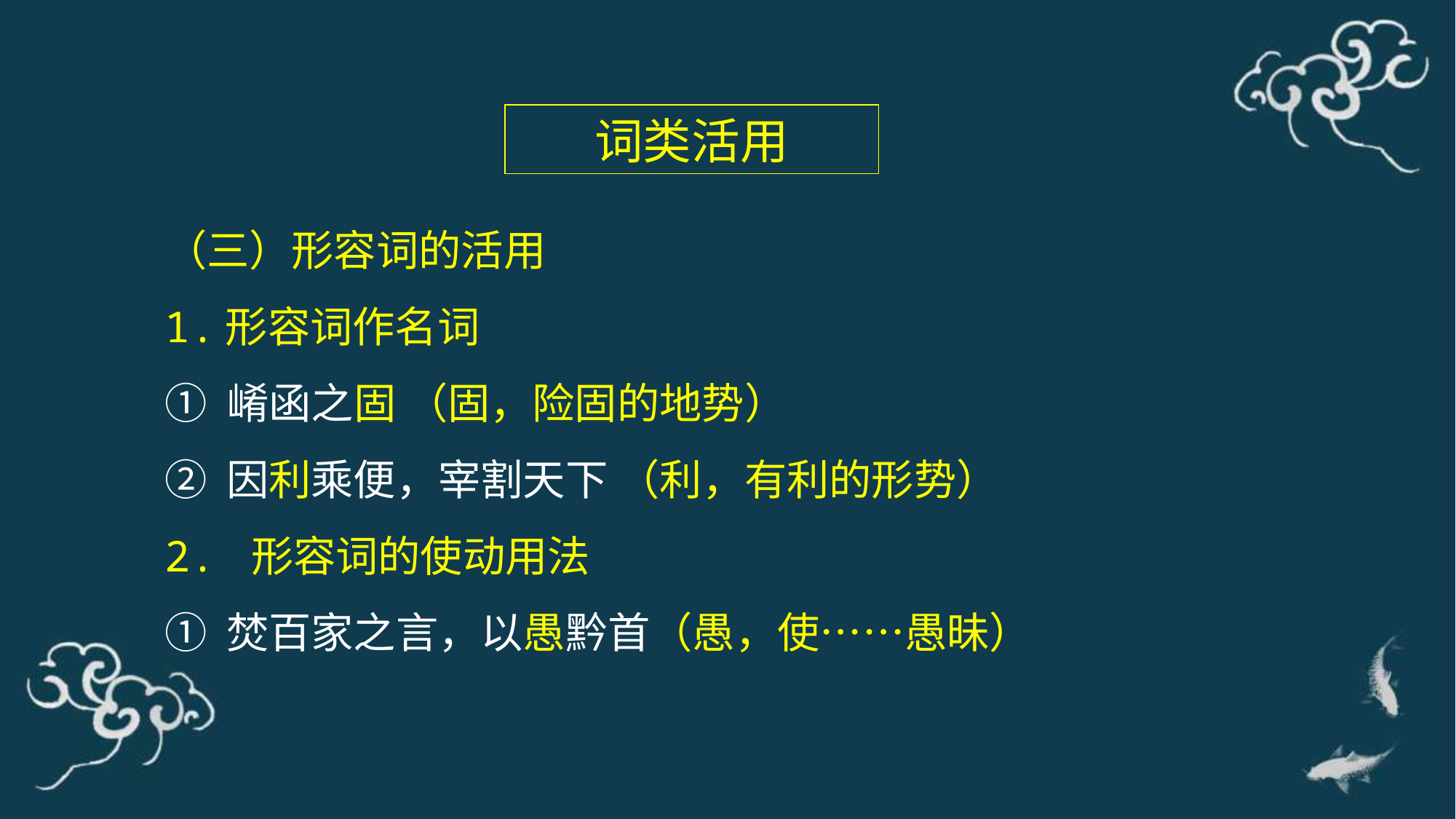

词类活用
（三）形容词的活用
1.形容词作名词
① 崤函之固 （固，险固的地势）
② 因利乘便，宰割天下 （利，有利的形势）
2. 形容词的使动用法
① 焚百家之言，以愚黔首（愚，使……愚昧）